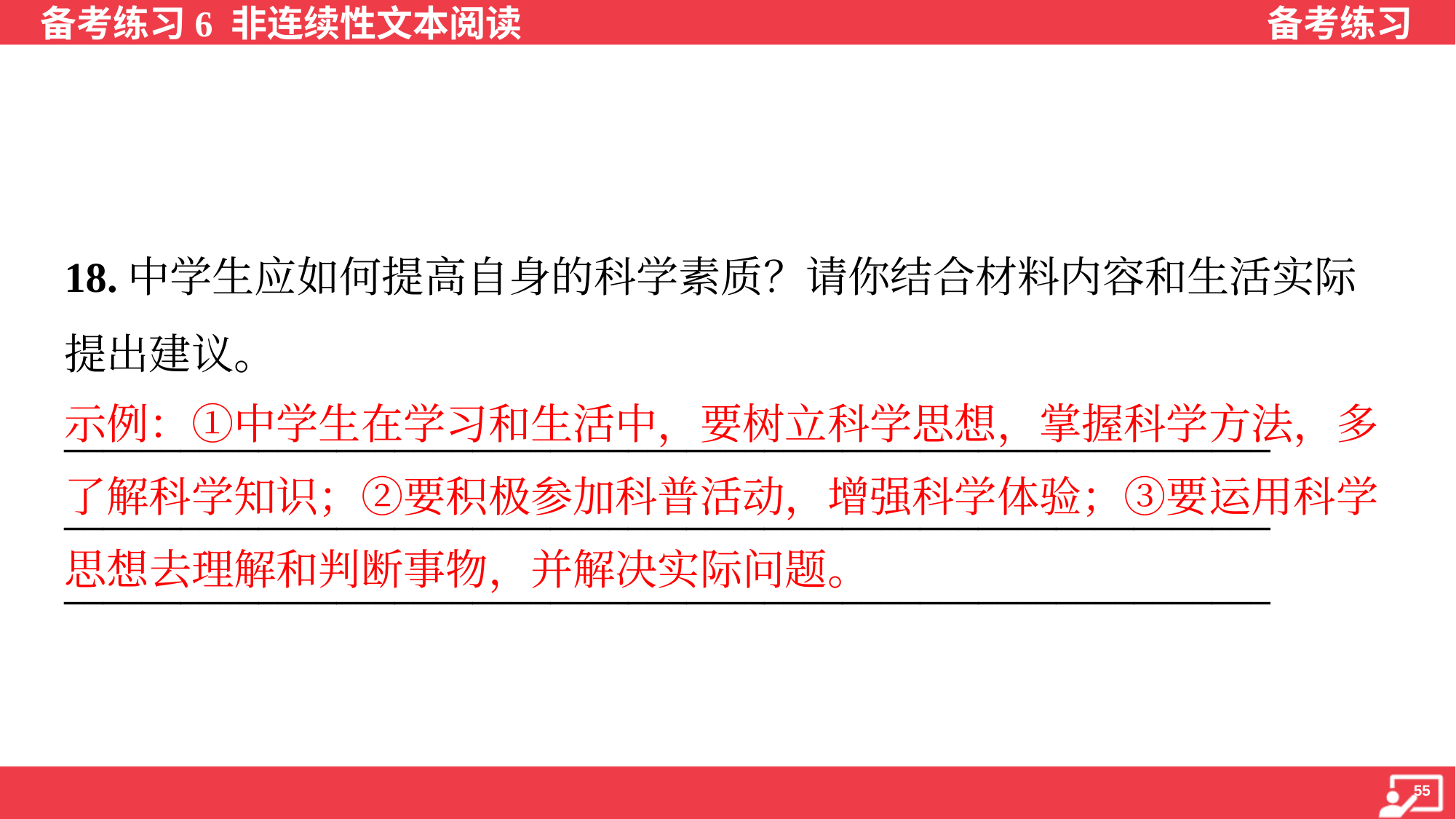

18.中学生应如何提高自身的科学素质？请你结合材料内容和生活实际
提出建议。
______________________________________________________________
______________________________________________________________
______________________________________________________________
示例：①中学生在学习和生活中，要树立科学思想，掌握科学方法，多
了解科学知识；②要积极参加科普活动，增强科学体验；③要运用科学
思想去理解和判断事物，并解决实际问题。